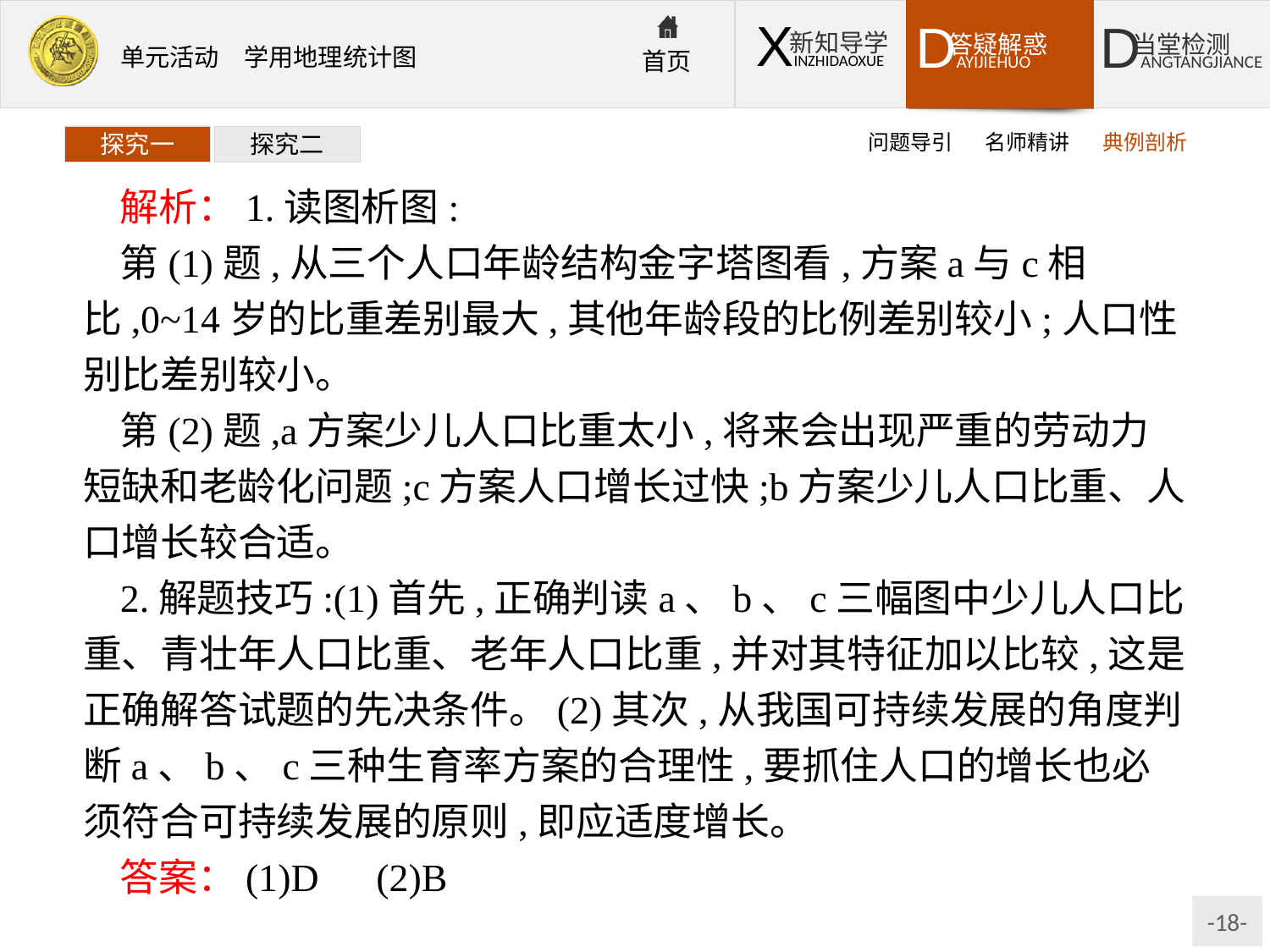

问题导引
名师精讲
典例剖析
探究一
探究二
解析：1.读图析图:
第(1)题,从三个人口年龄结构金字塔图看,方案a与c相比,0~14岁的比重差别最大,其他年龄段的比例差别较小;人口性别比差别较小。
第(2)题,a方案少儿人口比重太小,将来会出现严重的劳动力短缺和老龄化问题;c方案人口增长过快;b方案少儿人口比重、人口增长较合适。
2.解题技巧:(1)首先,正确判读a、b、c三幅图中少儿人口比重、青壮年人口比重、老年人口比重,并对其特征加以比较,这是正确解答试题的先决条件。(2)其次,从我国可持续发展的角度判断a、b、c三种生育率方案的合理性,要抓住人口的增长也必须符合可持续发展的原则,即应适度增长。
答案：(1)D　(2)B